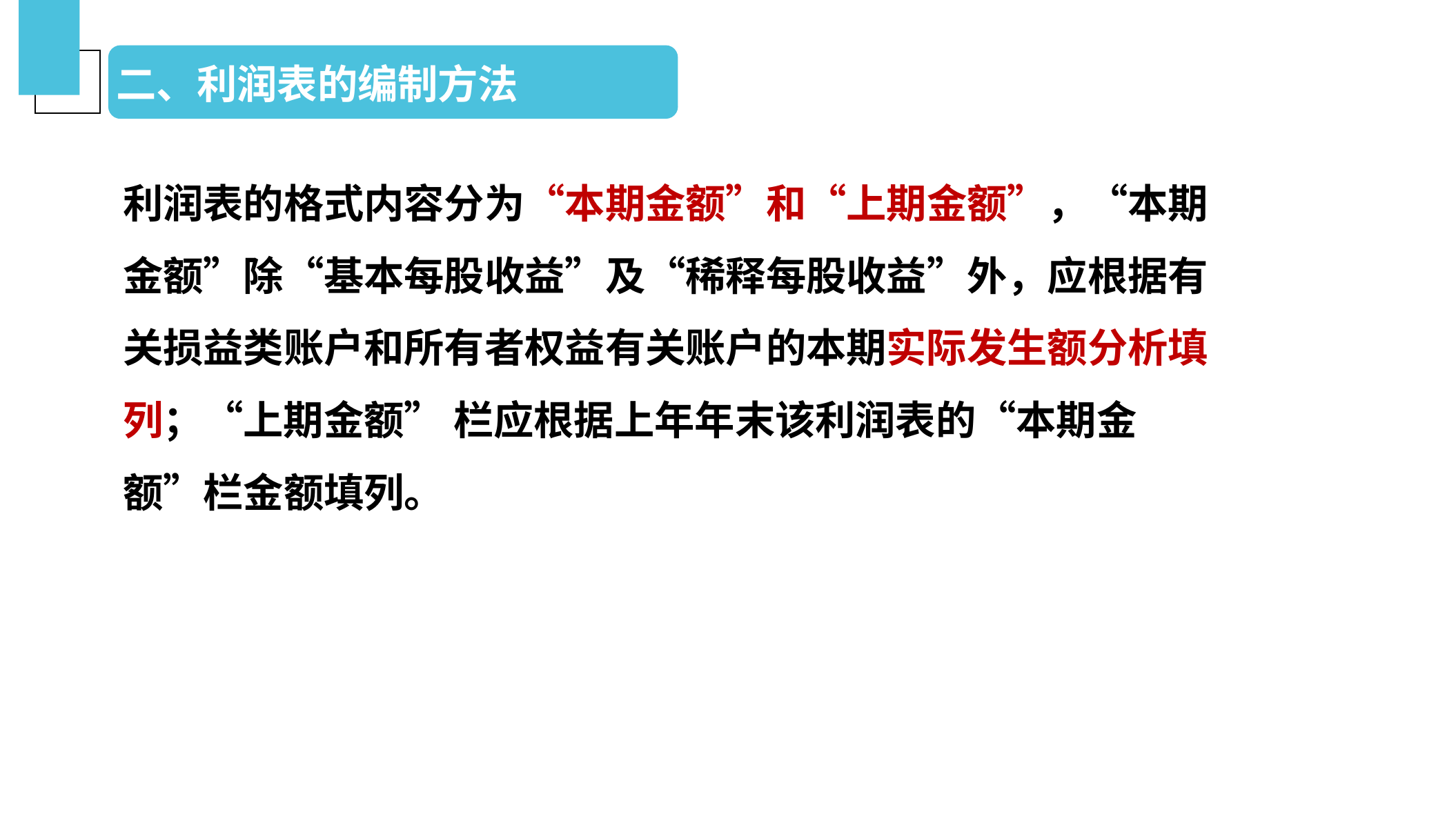

二、利润表的编制方法

利润表的格式内容分为“本期金额”和“上期金额”，“本期金额”除“基本每股收益”及“稀释每股收益”外，应根据有关损益类账户和所有者权益有关账户的本期实际发生额分析填列；“上期金额” 栏应根据上年年末该利润表的“本期金额”栏金额填列。